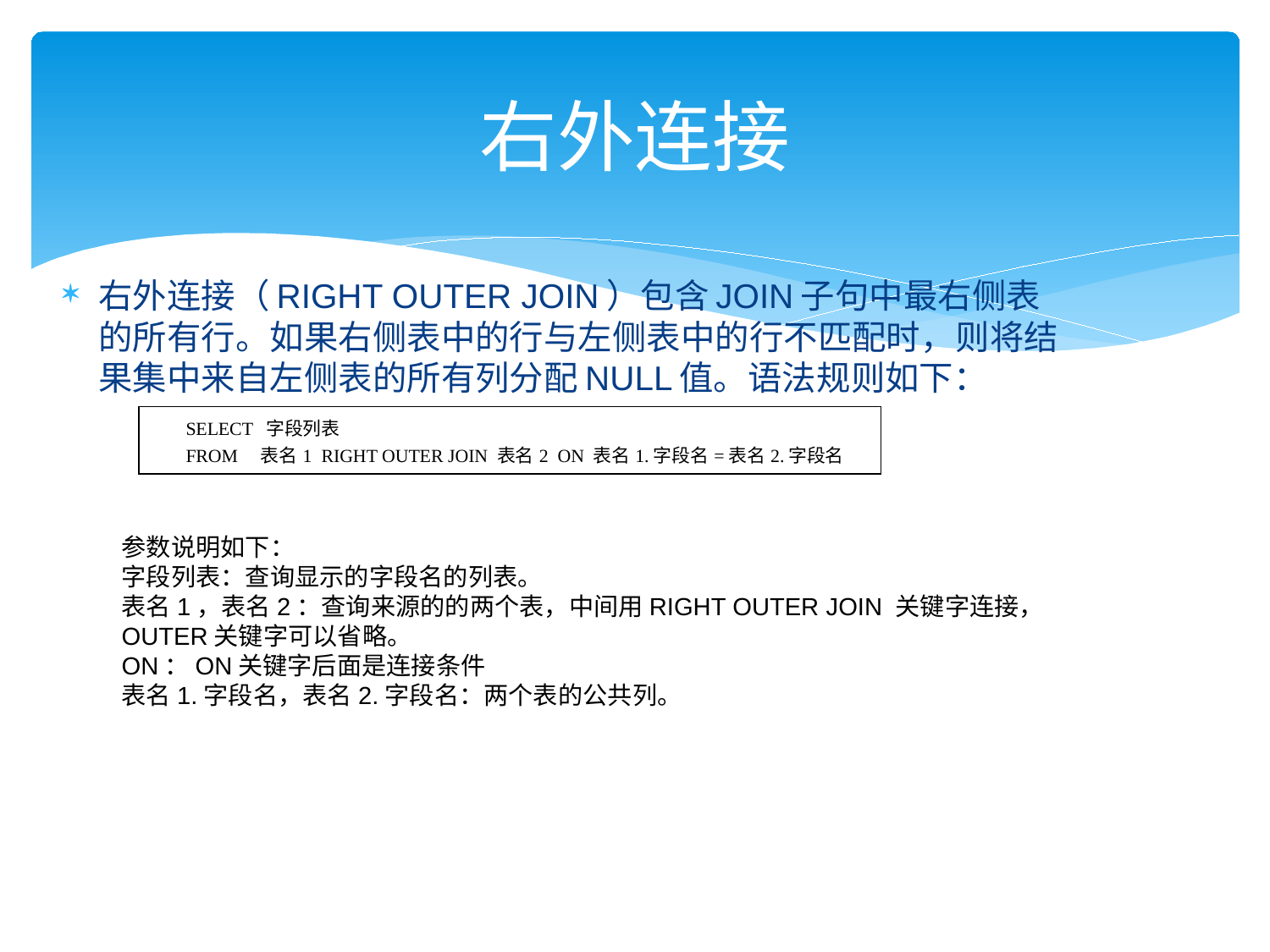

# 右外连接
右外连接（RIGHT OUTER JOIN）包含JOIN子句中最右侧表的所有行。如果右侧表中的行与左侧表中的行不匹配时，则将结果集中来自左侧表的所有列分配NULL值。语法规则如下：

| SELECT 字段列表 FROM 表名1 RIGHT OUTER JOIN 表名2 ON 表名1.字段名=表名2.字段名 |
| --- |
参数说明如下：
字段列表：查询显示的字段名的列表。
表名1，表名2：查询来源的的两个表，中间用RIGHT OUTER JOIN 关键字连接，OUTER关键字可以省略。
ON：ON关键字后面是连接条件
表名1.字段名，表名2.字段名：两个表的公共列。